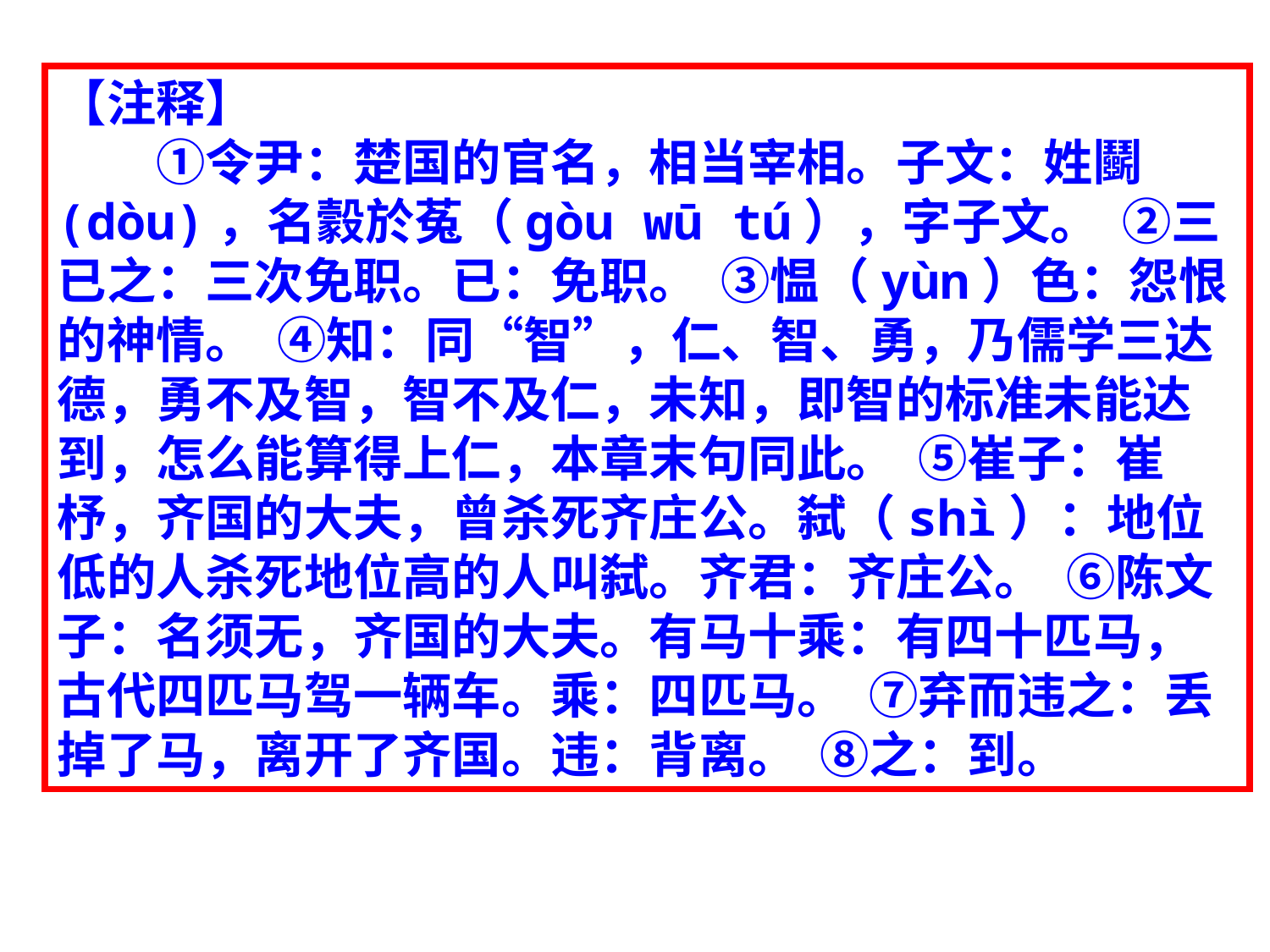

【注释】
　　①令尹：楚国的官名，相当宰相。子文：姓鬬(dòu)，名豰於菟（gòu wū tú），字子文。  ②三已之：三次免职。已：免职。  ③愠（yùn）色：怨恨的神情。  ④知：同“智”，仁、智、勇，乃儒学三达德，勇不及智，智不及仁，未知，即智的标准未能达到，怎么能算得上仁，本章末句同此。  ⑤崔子：崔杼，齐国的大夫，曾杀死齐庄公。弑（shì）：地位低的人杀死地位高的人叫弑。齐君：齐庄公。  ⑥陈文子：名须无，齐国的大夫。有马十乘：有四十匹马，古代四匹马驾一辆车。乘：四匹马。  ⑦弃而违之：丢掉了马，离开了齐国。违：背离。  ⑧之：到。